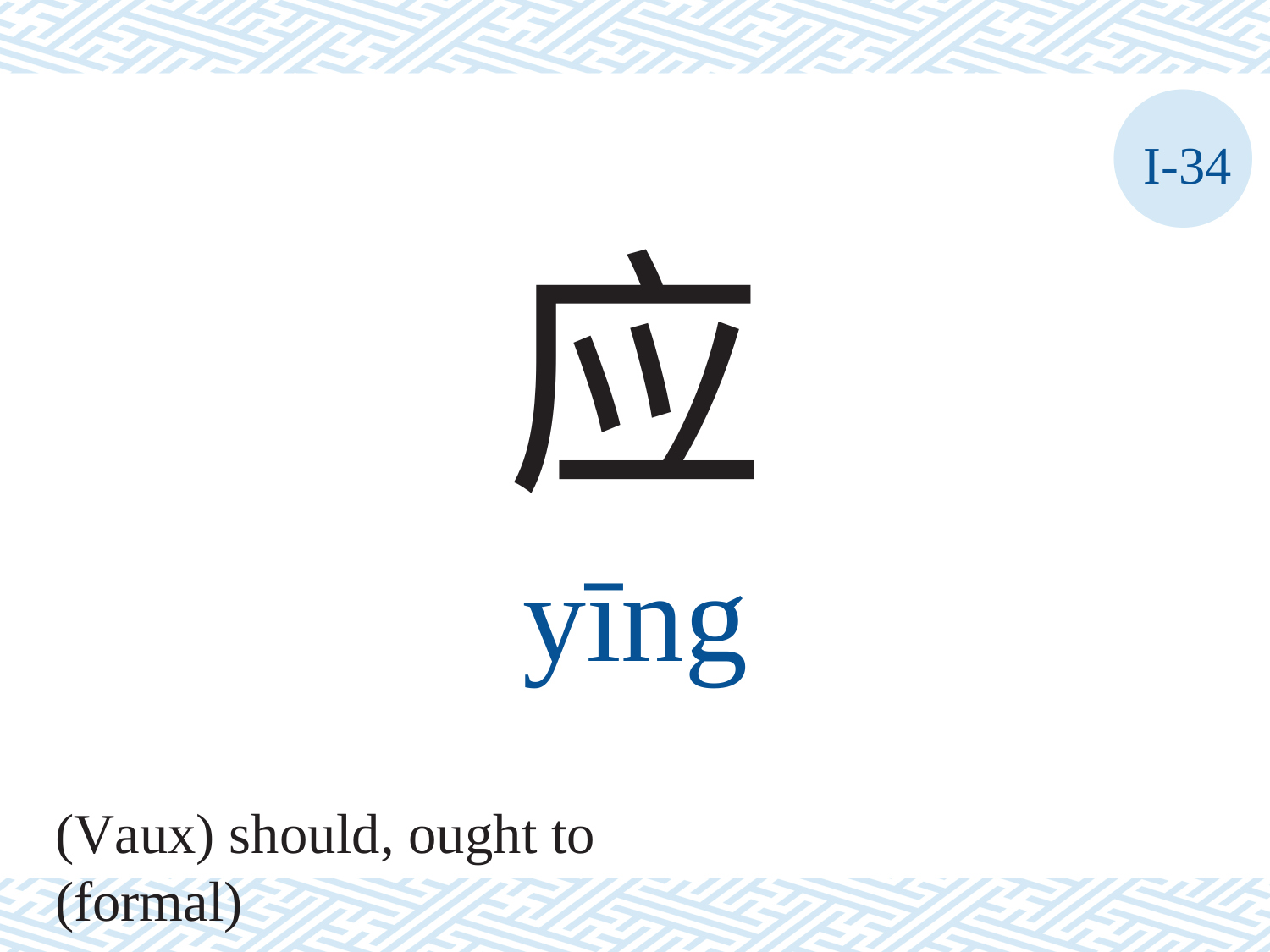

I-34
应
yīng
(Vaux) should, ought to (formal)